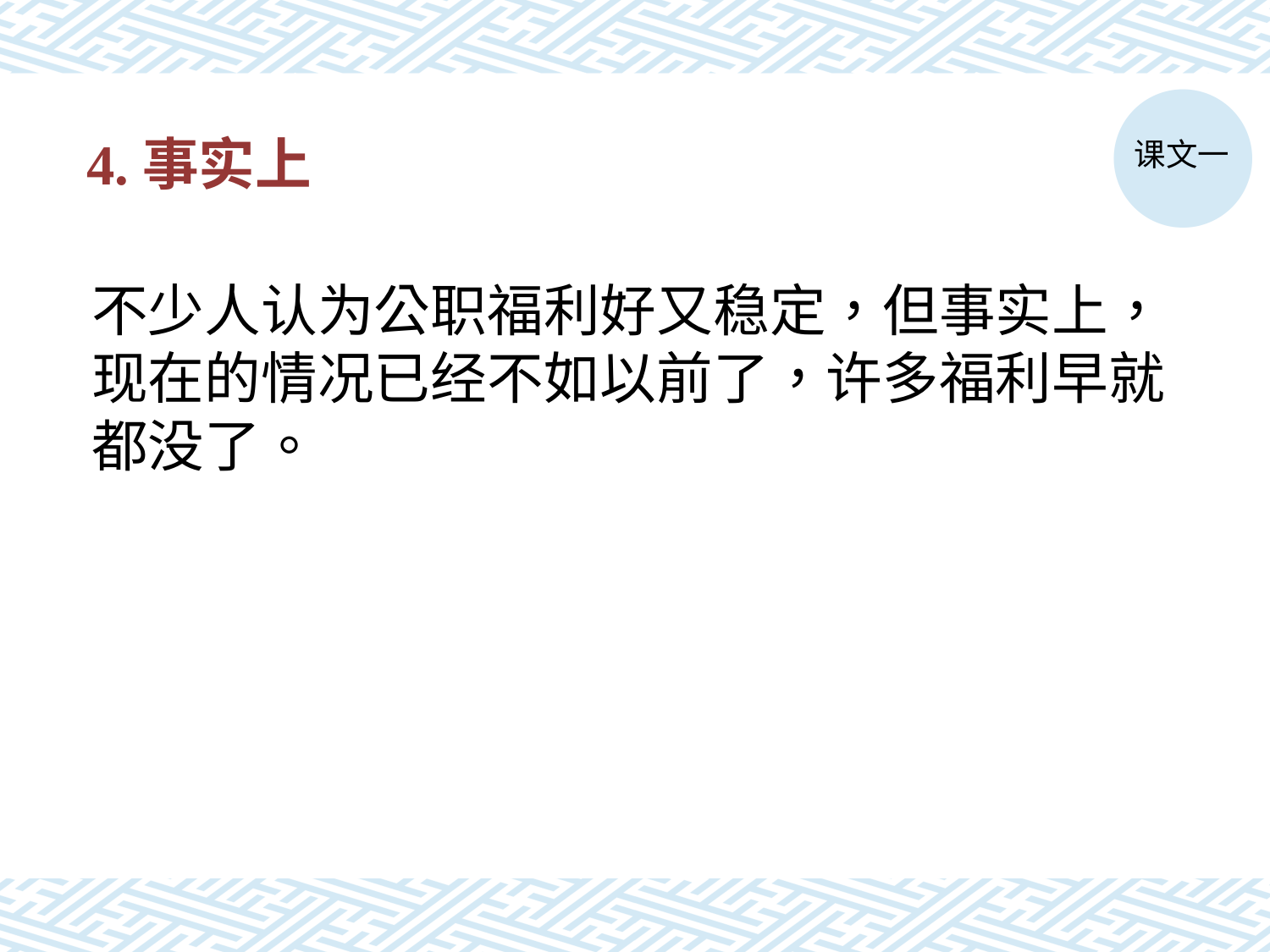

课文一
# 4.事实上
不少人认为公职福利好又稳定，但事实上，现在的情况已经不如以前了，许多福利早就都没了。